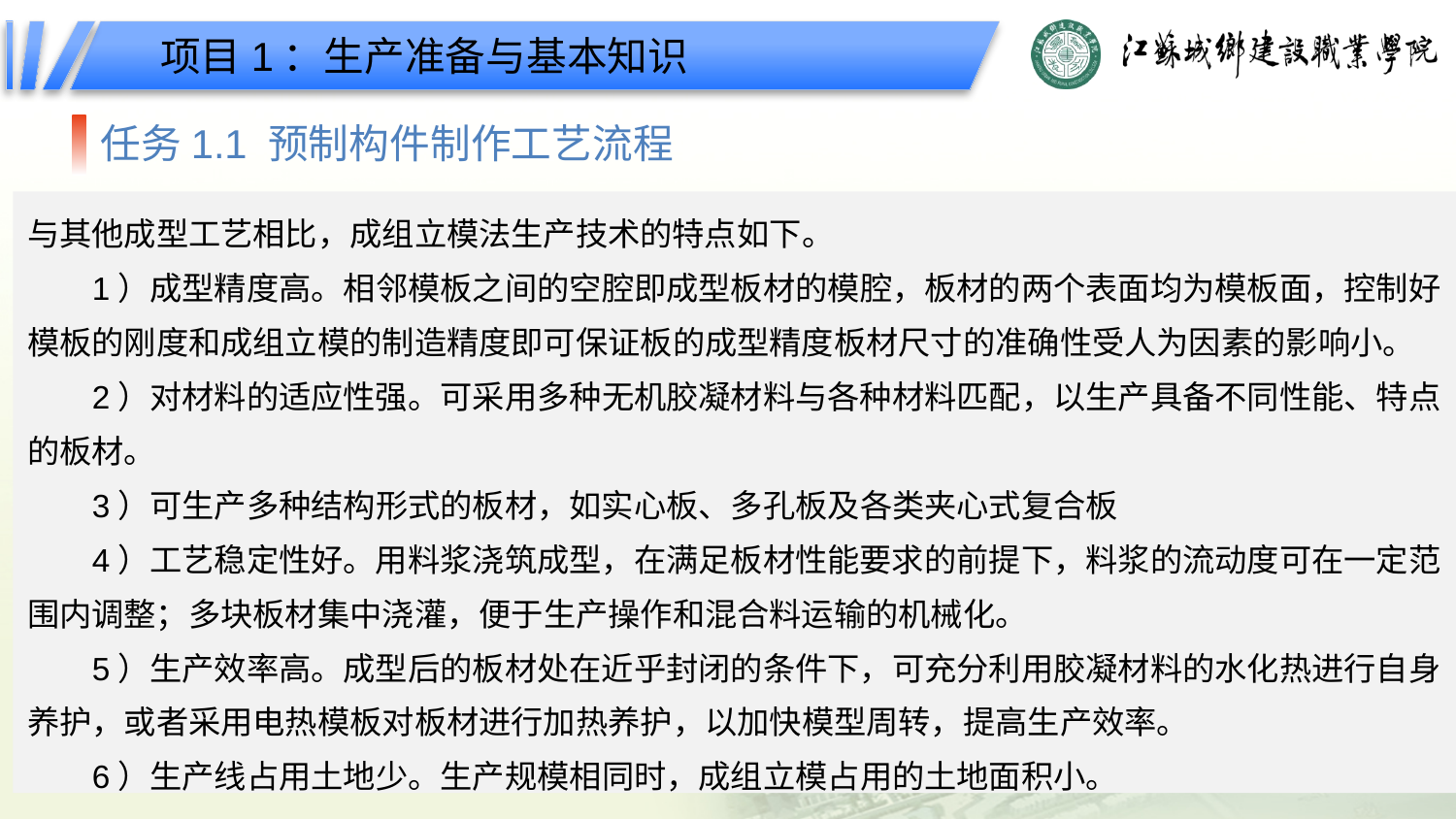

项目1：生产准备与基本知识
任务1.1 预制构件制作工艺流程

与其他成型工艺相比，成组立模法生产技术的特点如下。
1）成型精度高。相邻模板之间的空腔即成型板材的模腔，板材的两个表面均为模板面，控制好模板的刚度和成组立模的制造精度即可保证板的成型精度板材尺寸的准确性受人为因素的影响小。
2）对材料的适应性强。可采用多种无机胶凝材料与各种材料匹配，以生产具备不同性能、特点的板材。
3）可生产多种结构形式的板材，如实心板、多孔板及各类夹心式复合板
4）工艺稳定性好。用料浆浇筑成型，在满足板材性能要求的前提下，料浆的流动度可在一定范围内调整；多块板材集中浇灌，便于生产操作和混合料运输的机械化。
5）生产效率高。成型后的板材处在近乎封闭的条件下，可充分利用胶凝材料的水化热进行自身养护，或者采用电热模板对板材进行加热养护，以加快模型周转，提高生产效率。
6）生产线占用土地少。生产规模相同时，成组立模占用的土地面积小。